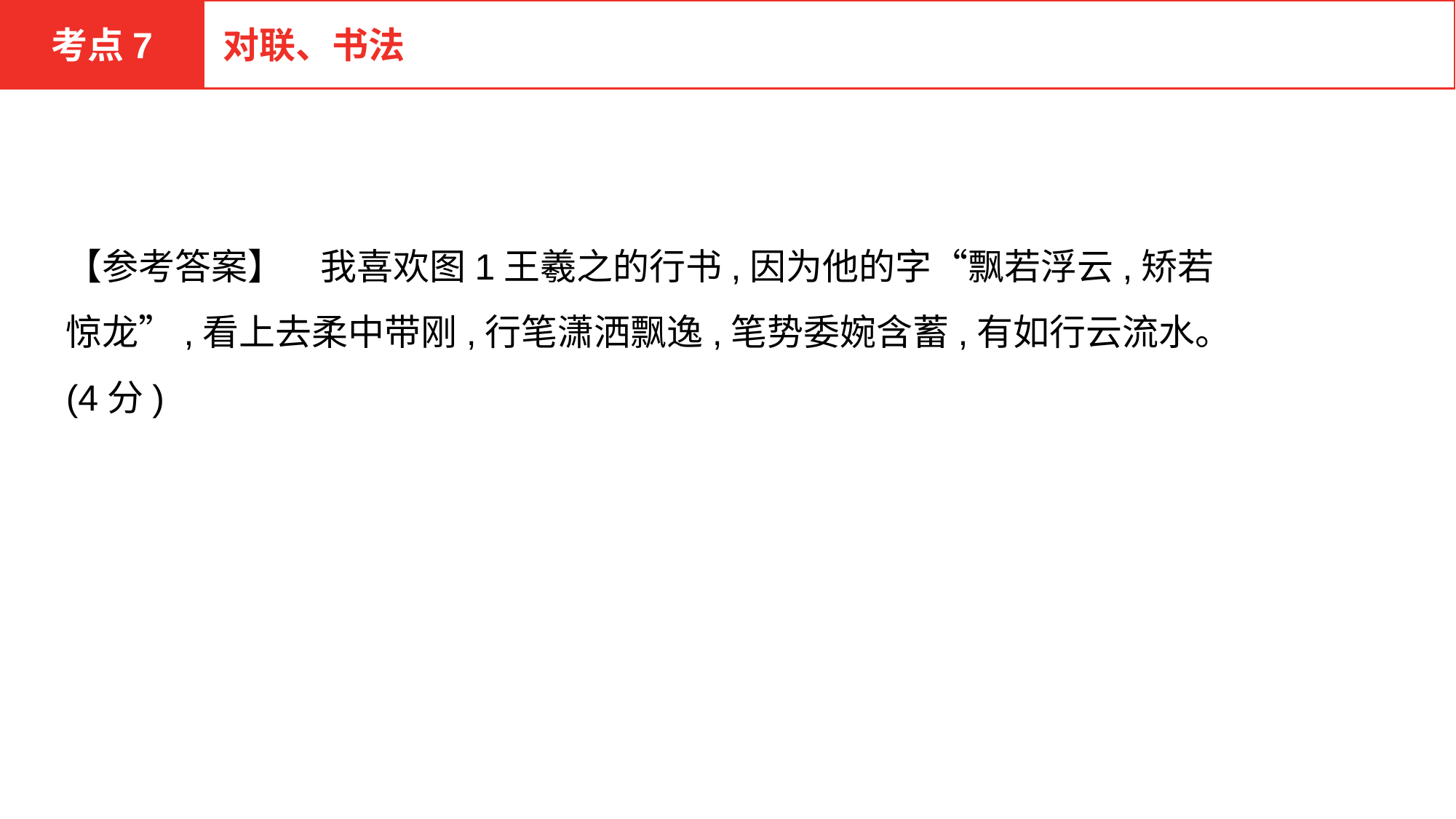

考点7
对联、书法
【参考答案】　我喜欢图1王羲之的行书,因为他的字“飘若浮云,矫若惊龙”,看上去柔中带刚,行笔潇洒飘逸,笔势委婉含蓄,有如行云流水。(4分)